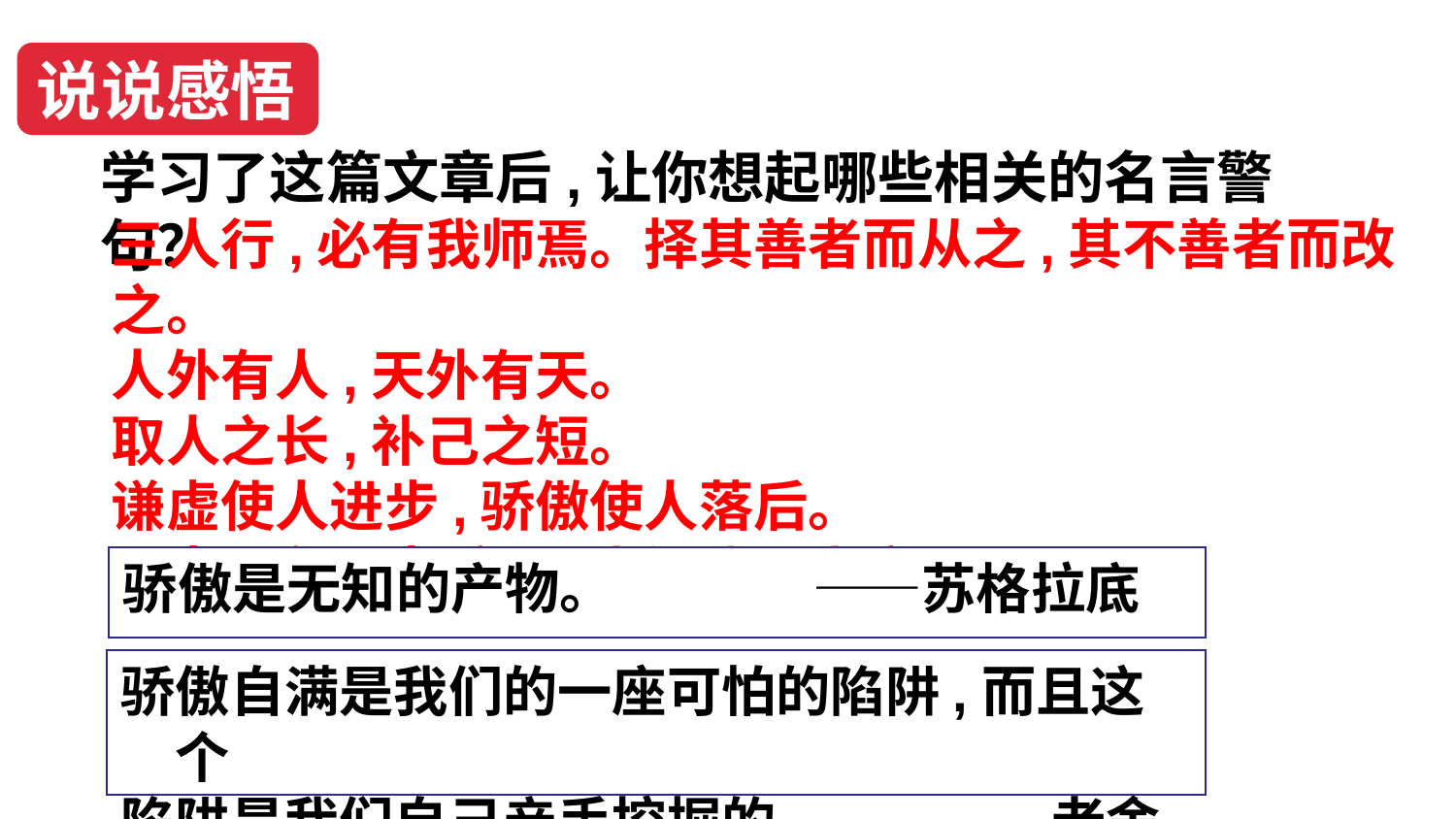

说说感悟
学习了这篇文章后,让你想起哪些相关的名言警句？
三人行,必有我师焉。择其善者而从之,其不善者而改之。
人外有人,天外有天。
取人之长,补己之短。
谦虚使人进步,骄傲使人落后。
强中更有强中手,一山还比一山高。

骄傲是无知的产物。                ——苏格拉底
骄傲自满是我们的一座可怕的陷阱,而且这个
陷阱是我们自己亲手挖掘的。         ——老舍